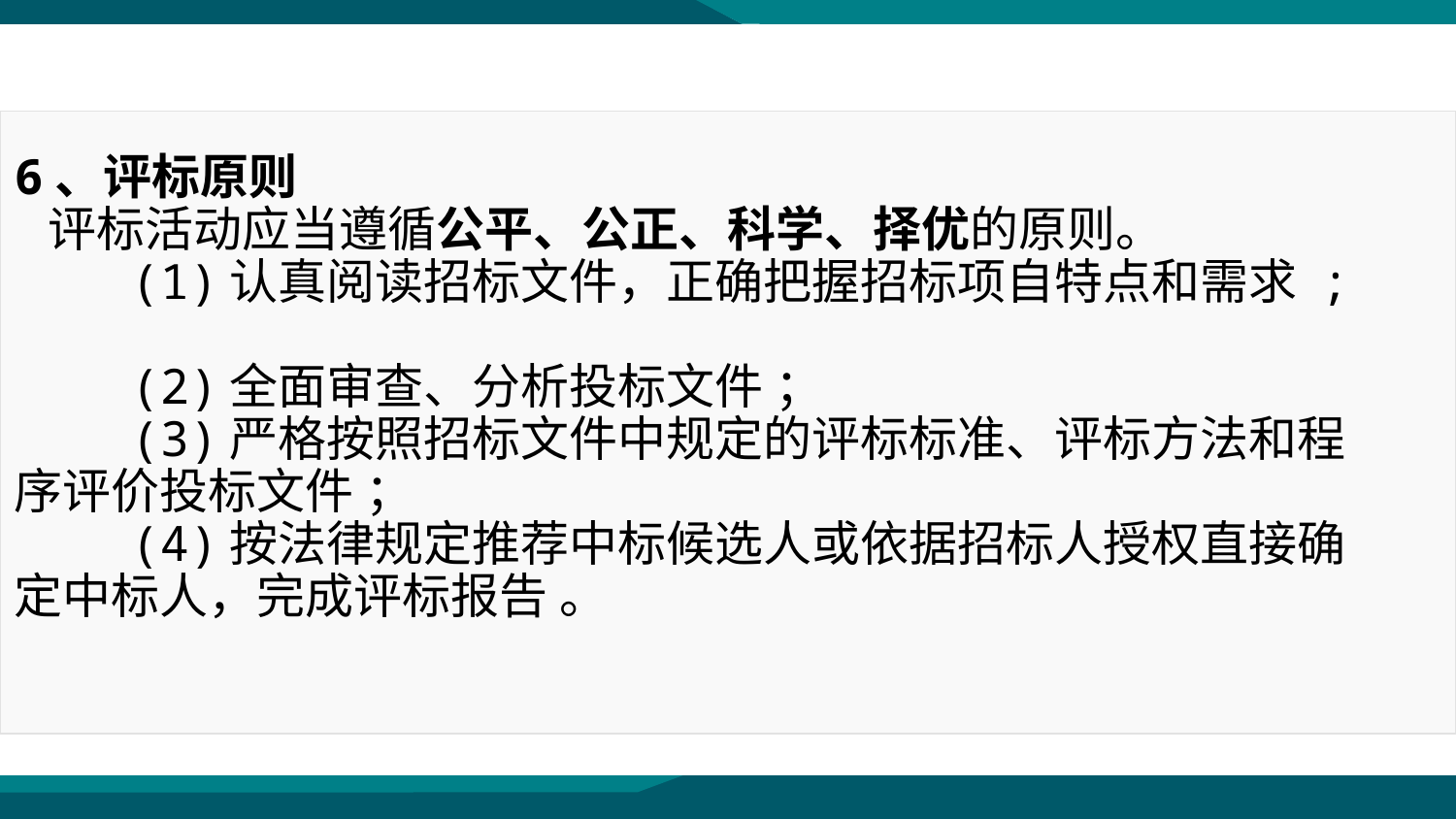

6、评标原则
  评标活动应当遵循公平、公正、科学、择优的原则。
    (1)认真阅读招标文件，正确把握招标项自特点和需求 ;
    (2)全面审查、分析投标文件 ；
    (3)严格按照招标文件中规定的评标标准、评标方法和程序评价投标文件 ；
    (4)按法律规定推荐中标候选人或依据招标人授权直接确定中标人，完成评标报告 。